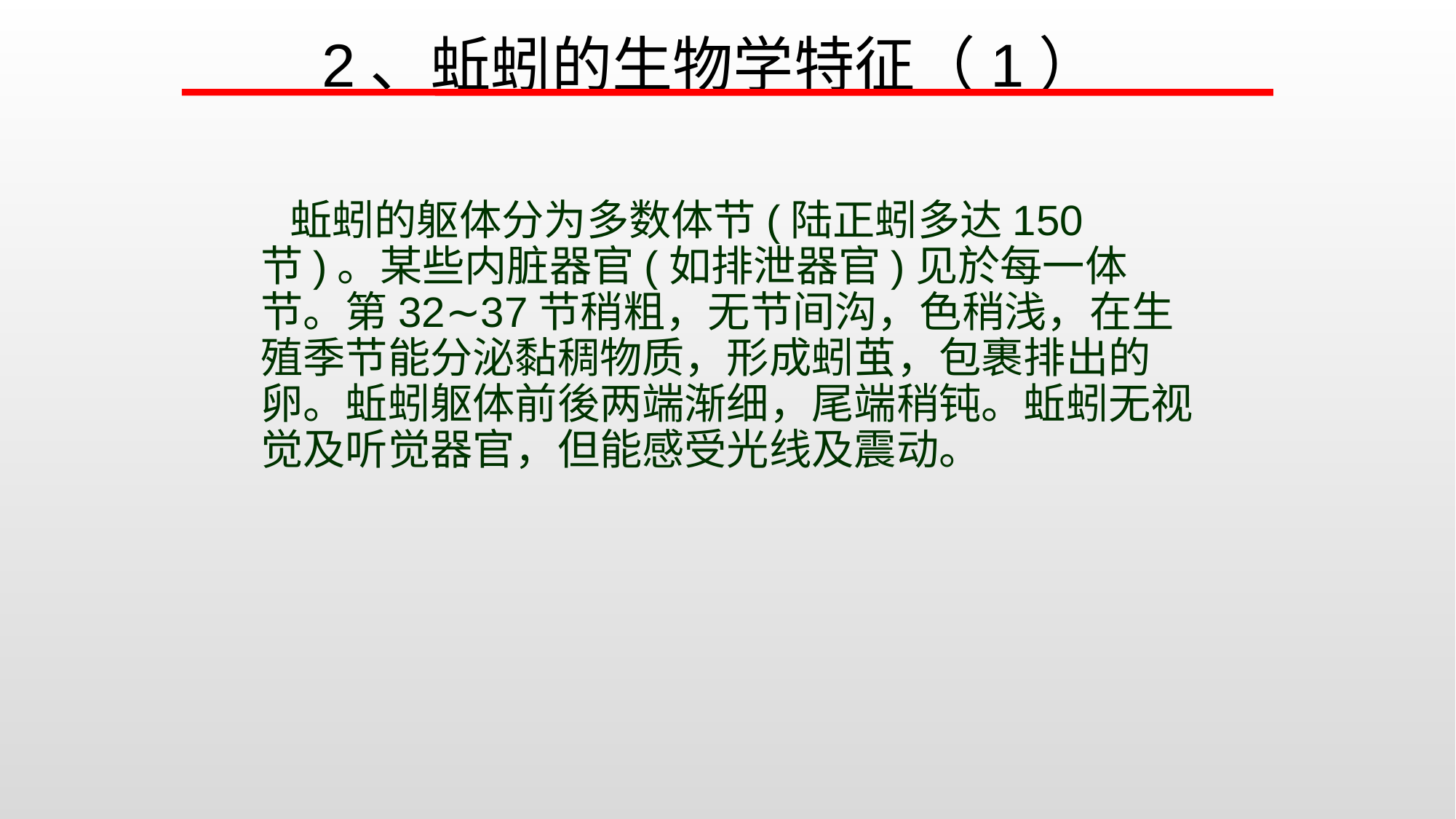

2、蚯蚓的生物学特征（1）

  蚯蚓的躯体分为多数体节(陆正蚓多达150节)。某些内脏器官(如排泄器官)见於每一体节。第32∼37节稍粗，无节间沟，色稍浅，在生殖季节能分泌黏稠物质，形成蚓茧，包裹排出的卵。蚯蚓躯体前後两端渐细，尾端稍钝。蚯蚓无视觉及听觉器官，但能感受光线及震动。